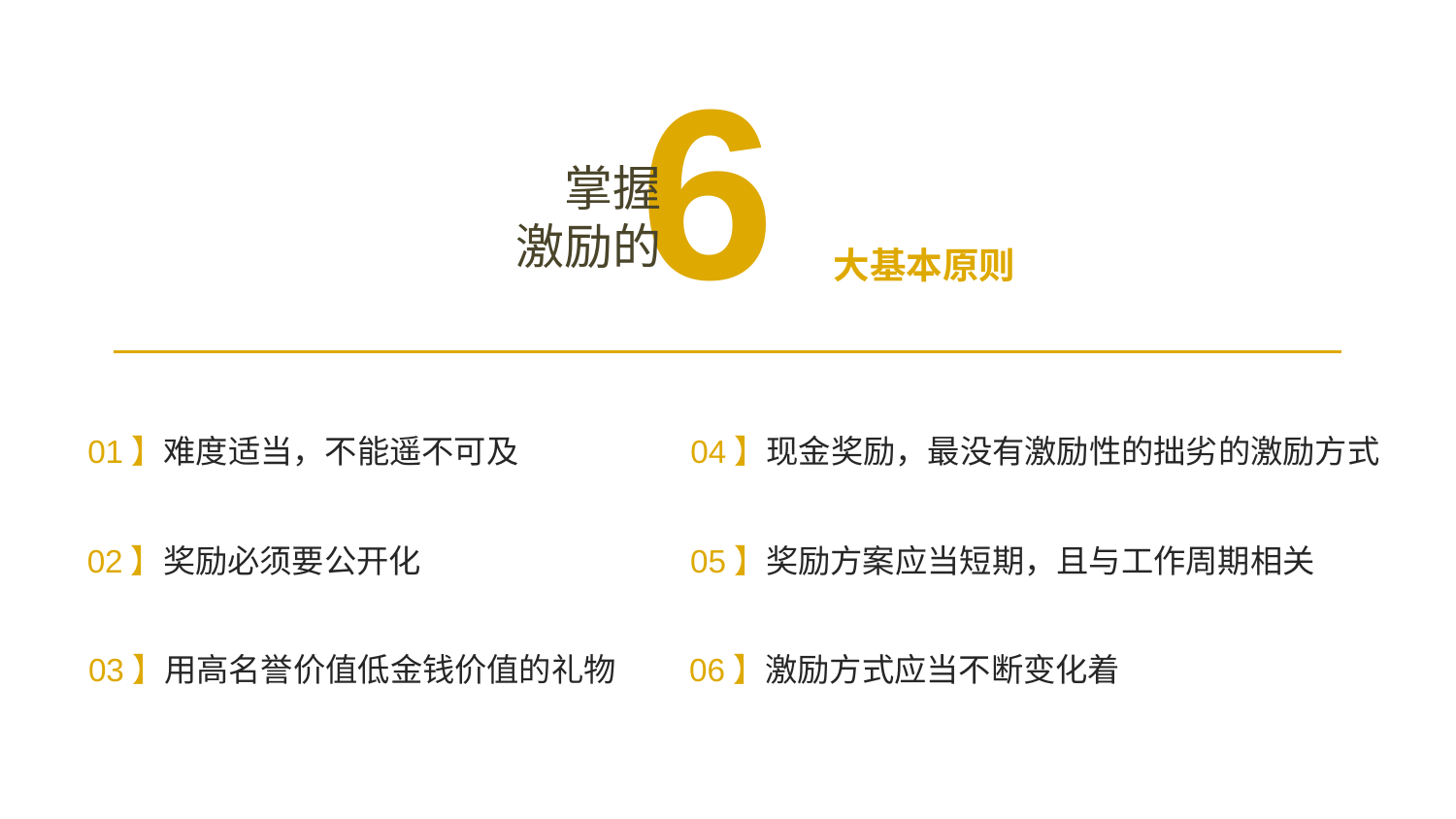

6大基本原则
掌握
激励的
01】难度适当，不能遥不可及
04】现金奖励，最没有激励性的拙劣的激励方式
02】奖励必须要公开化
05】奖励方案应当短期，且与工作周期相关
03】用高名誉价值低金钱价值的礼物
06】激励方式应当不断变化着